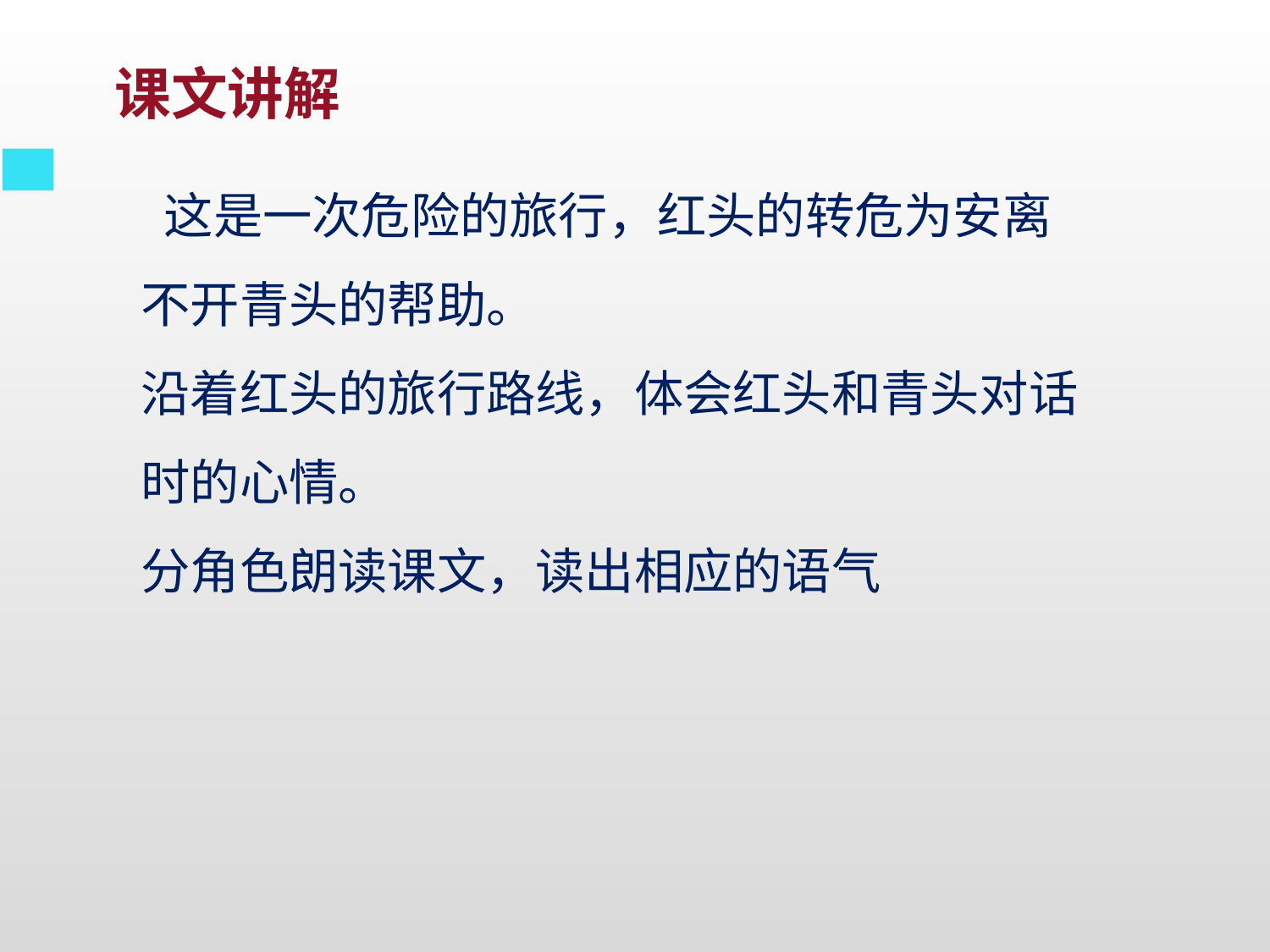

课文讲解
 这是一次危险的旅行，红头的转危为安离不开青头的帮助。
沿着红头的旅行路线，体会红头和青头对话时的心情。
分角色朗读课文，读出相应的语气